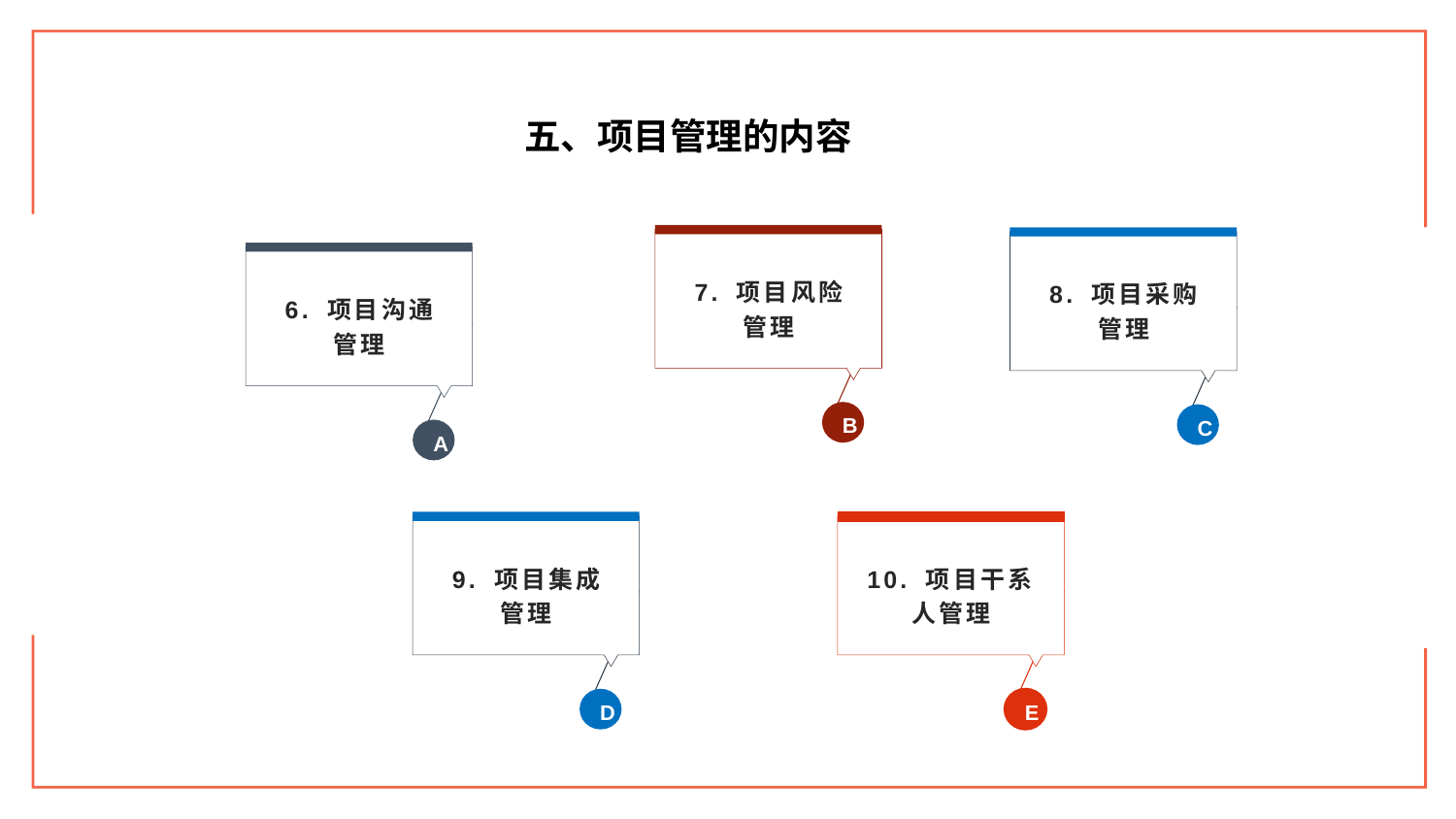

五、项目管理的内容

7. 项目风险
管理
B

8. 项目采购
管理
C

6. 项目沟通
管理
A

9. 项目集成
管理
D

10. 项目干系人管理
E